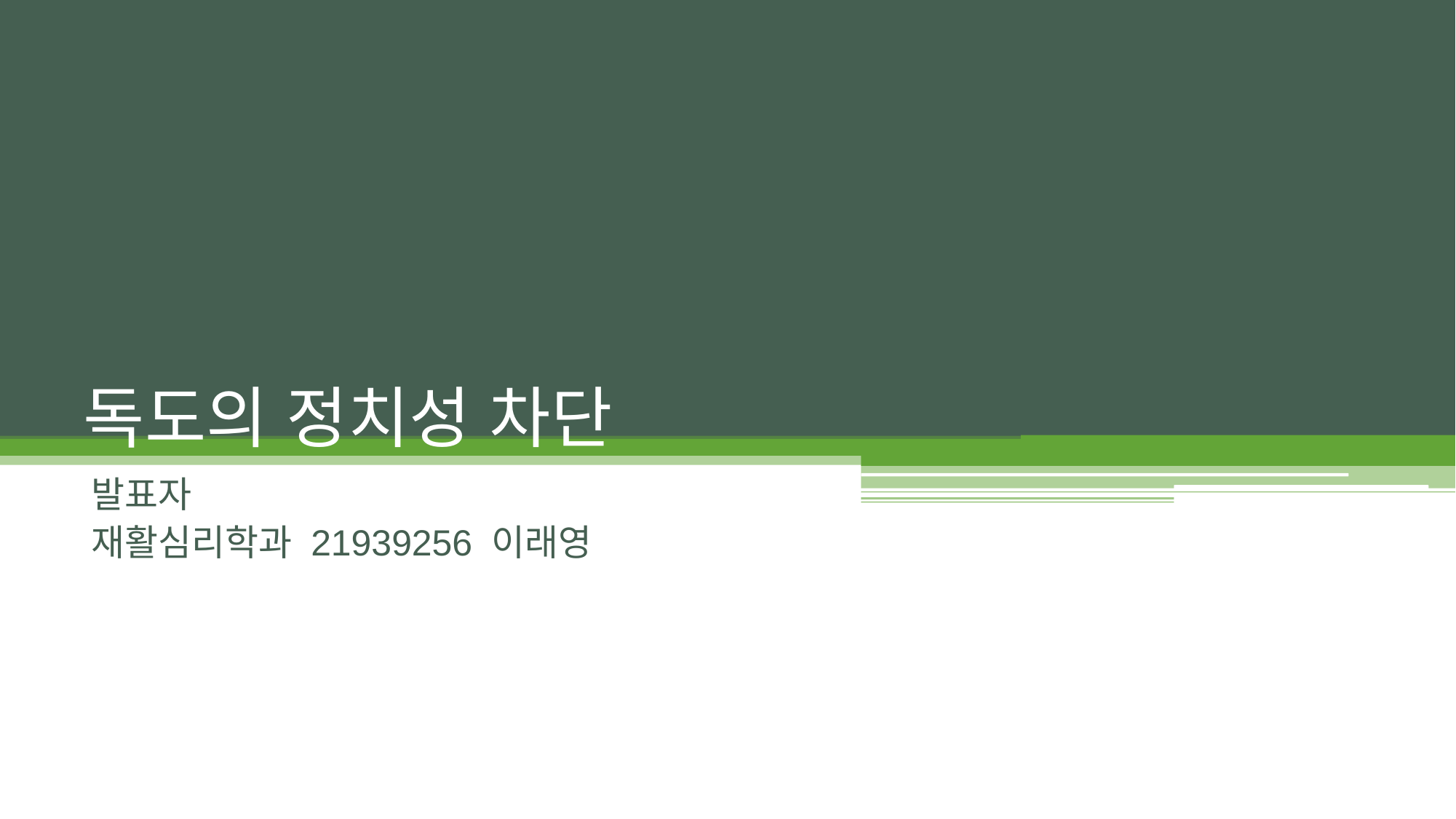

# 독도의 정치성 차단
발표자
재활심리학과 21939256 이래영